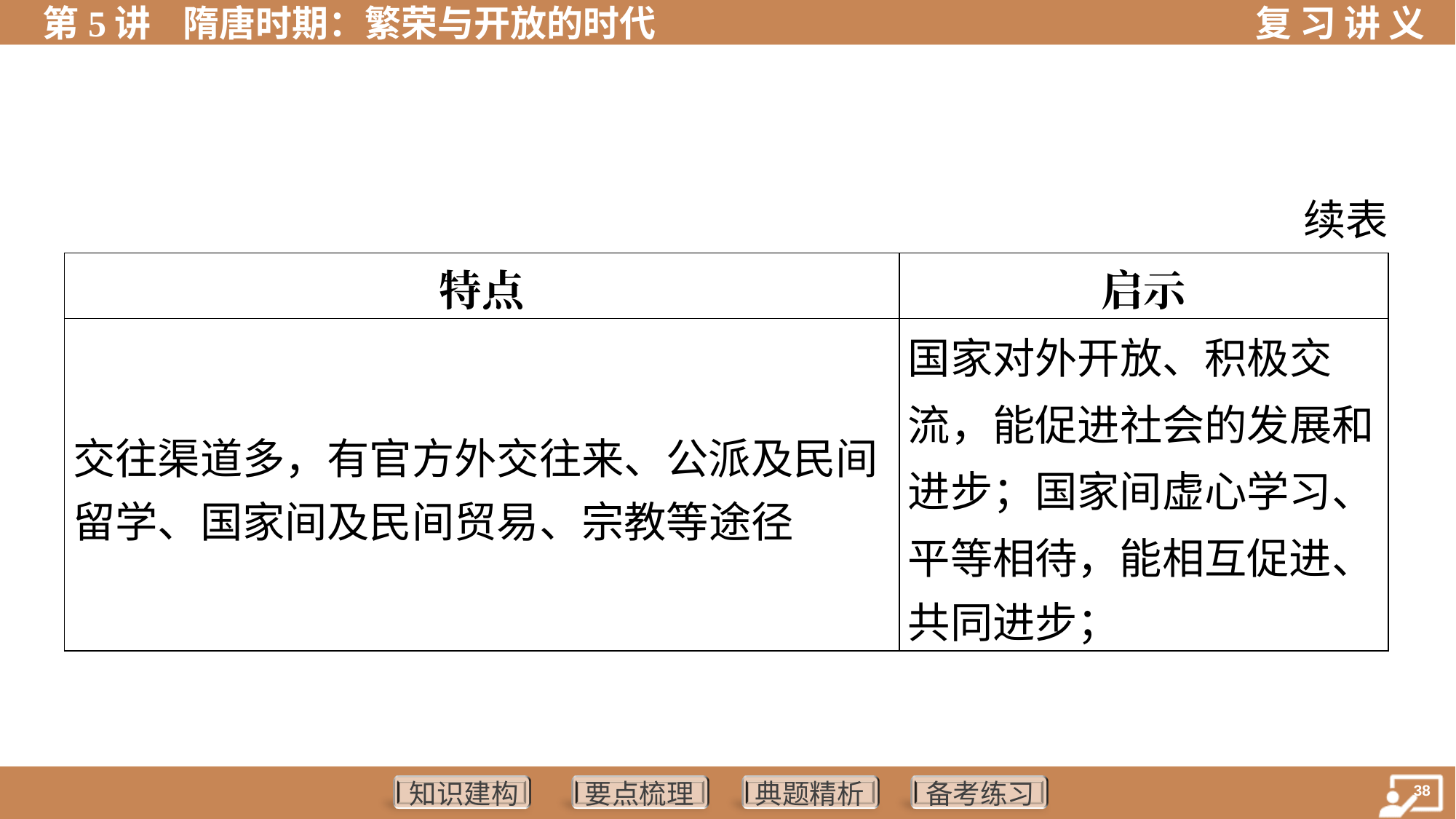

续表
| 特点 | 启示 |
| --- | --- |
| 交往渠道多，有官方外交往来、公派及民间 留学、国家间及民间贸易、宗教等途径 | 国家对外开放、积极交 流，能促进社会的发展和 进步；国家间虚心学习、 平等相待，能相互促进、 共同进步； |